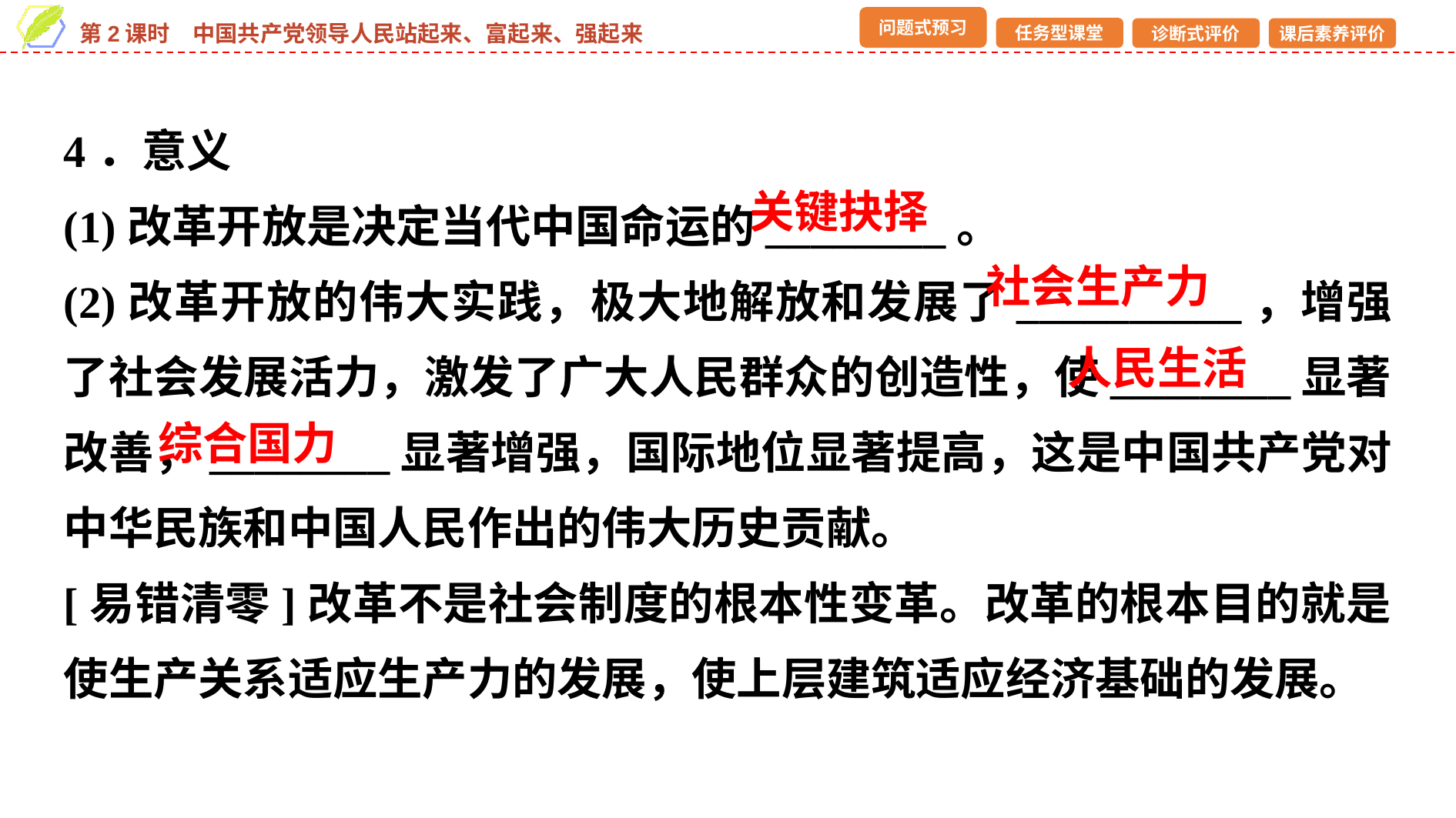

4．意义
(1)改革开放是决定当代中国命运的________。
(2)改革开放的伟大实践，极大地解放和发展了__________，增强了社会发展活力，激发了广大人民群众的创造性，使________显著改善，________显著增强，国际地位显著提高，这是中国共产党对中华民族和中国人民作出的伟大历史贡献。
[易错清零]改革不是社会制度的根本性变革。改革的根本目的就是使生产关系适应生产力的发展，使上层建筑适应经济基础的发展。
关键抉择
社会生产力
人民生活
综合国力